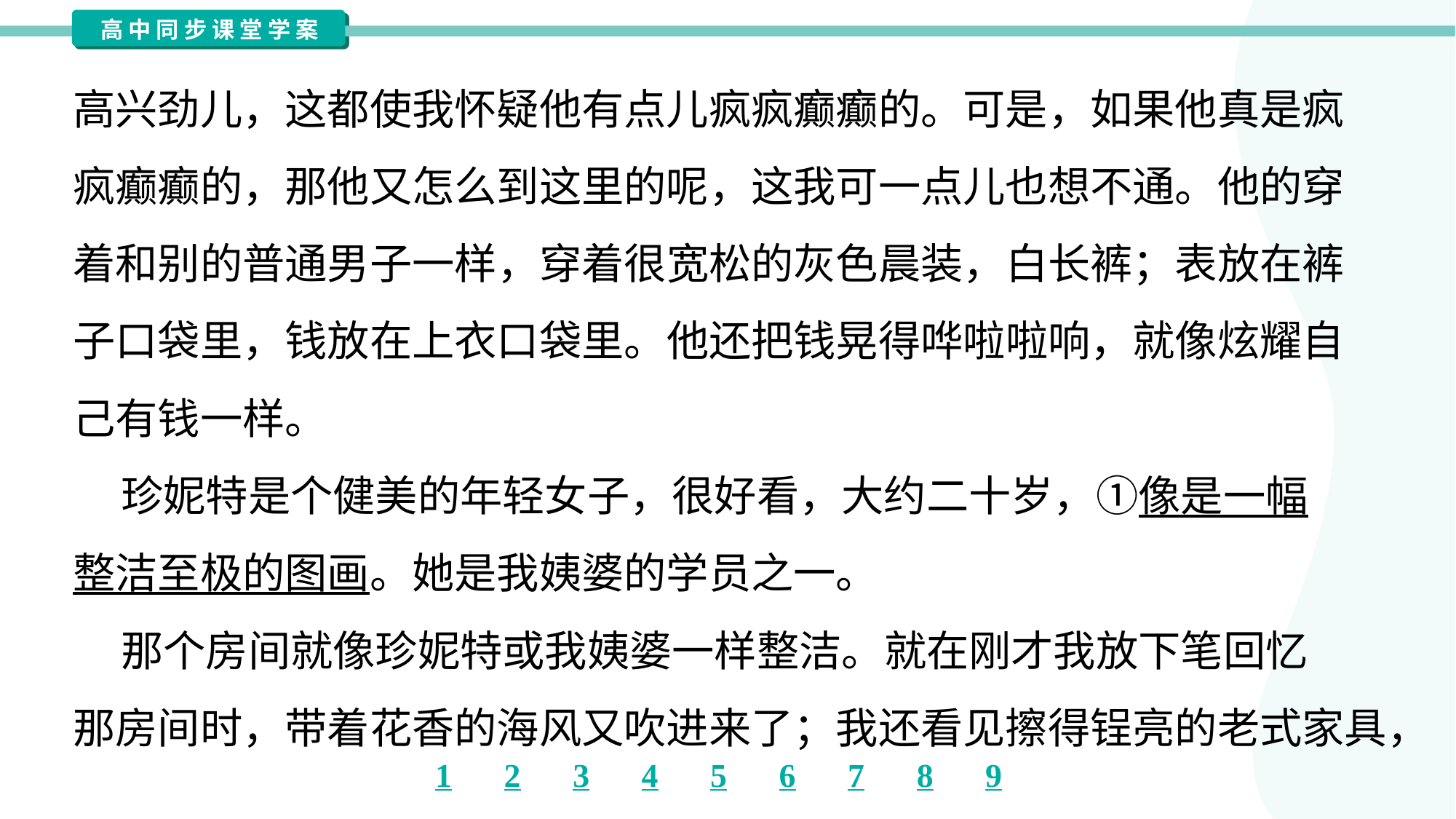

高兴劲儿，这都使我怀疑他有点儿疯疯癫癫的。可是，如果他真是疯
疯癫癫的，那他又怎么到这里的呢，这我可一点儿也想不通。他的穿
着和别的普通男子一样，穿着很宽松的灰色晨装，白长裤；表放在裤
子口袋里，钱放在上衣口袋里。他还把钱晃得哗啦啦响，就像炫耀自
己有钱一样。
    珍妮特是个健美的年轻女子，很好看，大约二十岁，①像是一幅
整洁至极的图画。她是我姨婆的学员之一。
    那个房间就像珍妮特或我姨婆一样整洁。就在刚才我放下笔回忆
那房间时，带着花香的海风又吹进来了；我还看见擦得锃亮的老式家具，